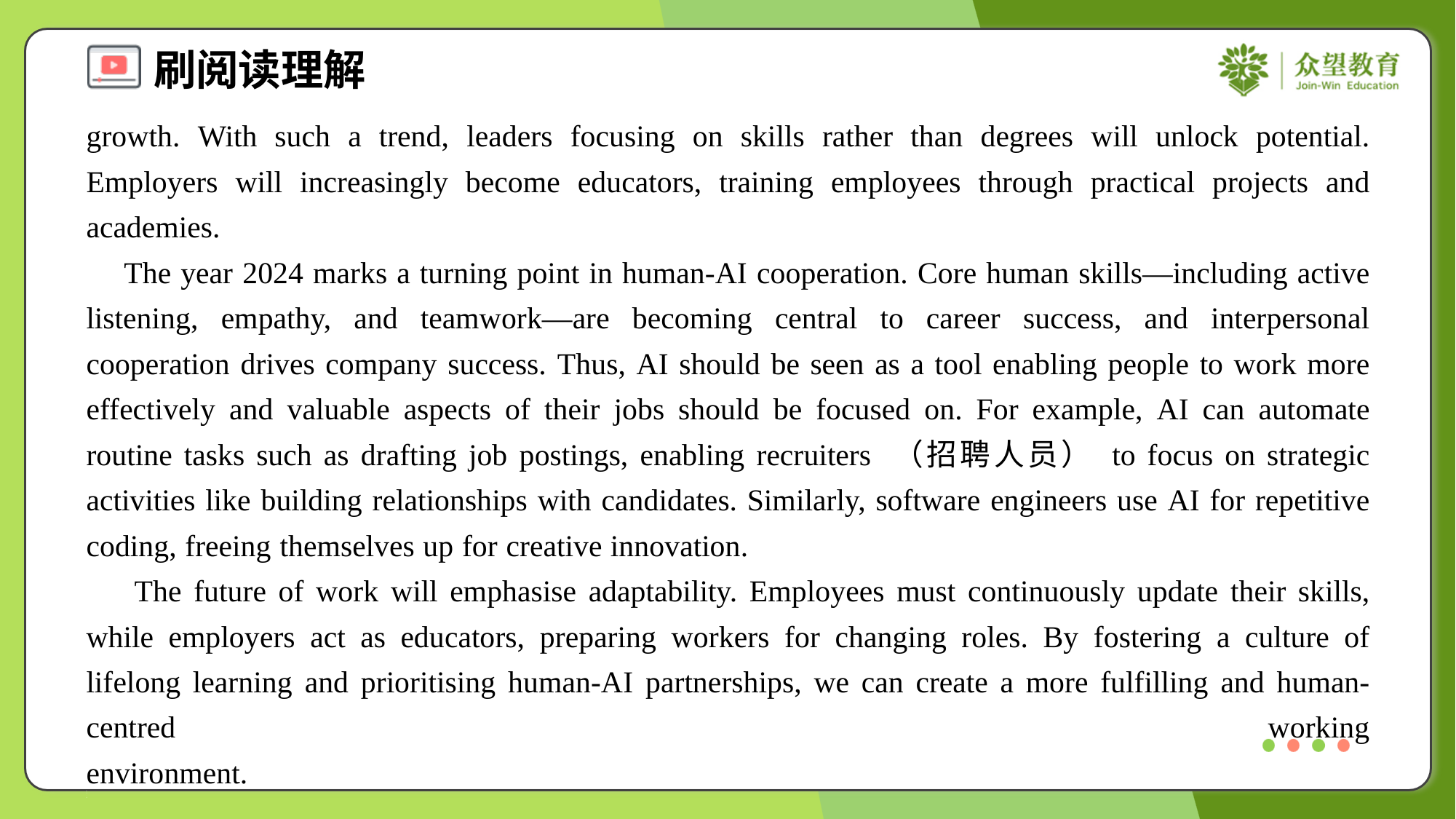

growth. With such a trend, leaders focusing on skills rather than degrees will unlock potential. Employers will increasingly become educators, training employees through practical projects and academies.
    The year 2024 marks a turning point in human-AI cooperation. Core human skills—including active listening, empathy, and teamwork—are becoming central to career success, and interpersonal cooperation drives company success. Thus, AI should be seen as a tool enabling people to work more effectively and valuable aspects of their jobs should be focused on. For example, AI can automate routine tasks such as drafting job postings, enabling recruiters （招聘人员） to focus on strategic activities like building relationships with candidates. Similarly, software engineers use AI for repetitive coding, freeing themselves up for creative innovation.
    The future of work will emphasise adaptability. Employees must continuously update their skills, while employers act as educators, preparing workers for changing roles. By fostering a culture of lifelong learning and prioritising human-AI partnerships, we can create a more fulfilling and human-centred working environment.#1.4